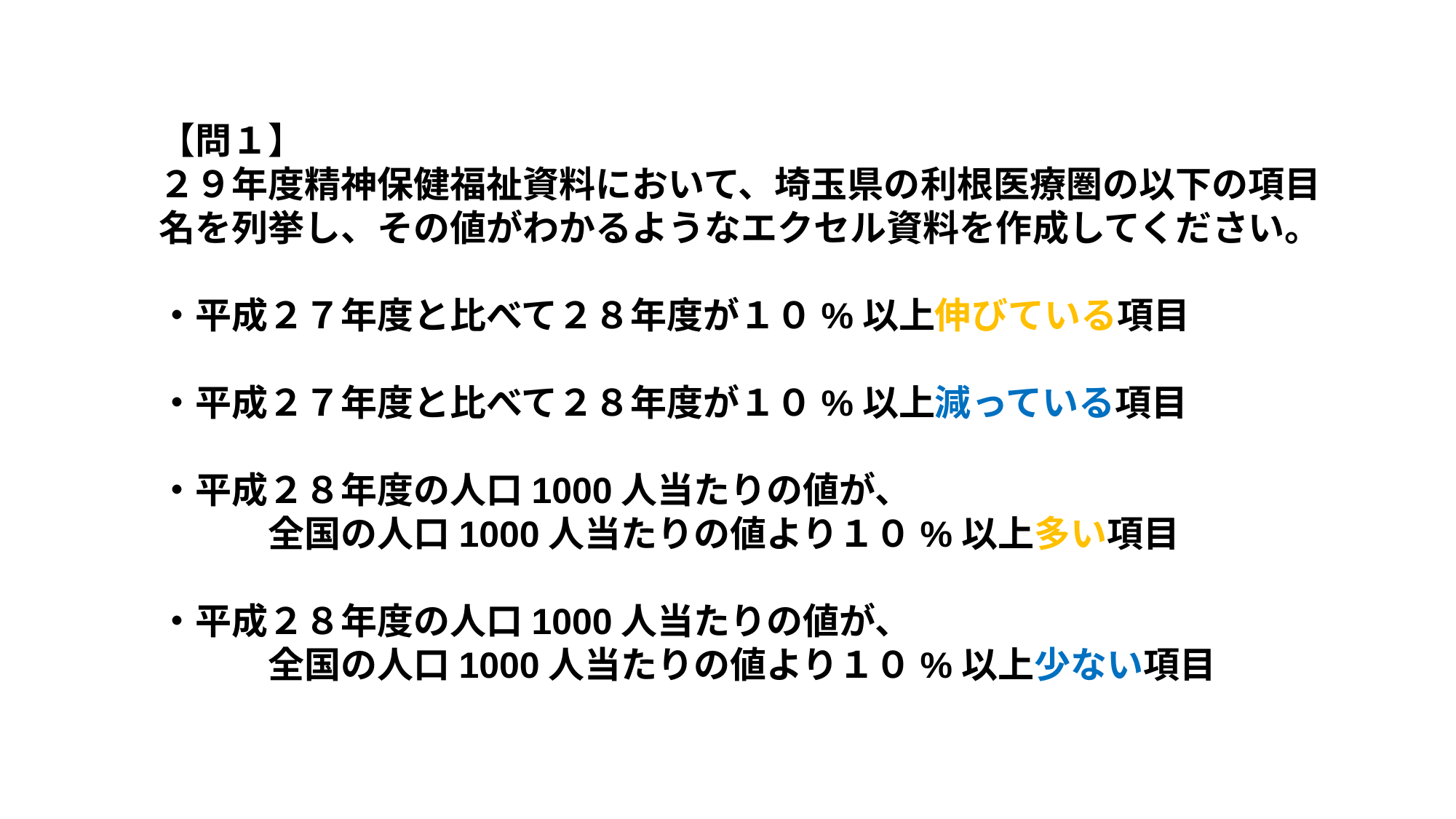

【問１】
２９年度精神保健福祉資料において、埼玉県の利根医療圏の以下の項目名を列挙し、その値がわかるようなエクセル資料を作成してください。

・平成２７年度と比べて２８年度が１０%以上伸びている項目

・平成２７年度と比べて２８年度が１０%以上減っている項目

・平成２８年度の人口1000人当たりの値が、
	全国の人口1000人当たりの値より１０%以上多い項目

・平成２８年度の人口1000人当たりの値が、
	全国の人口1000人当たりの値より１０%以上少ない項目